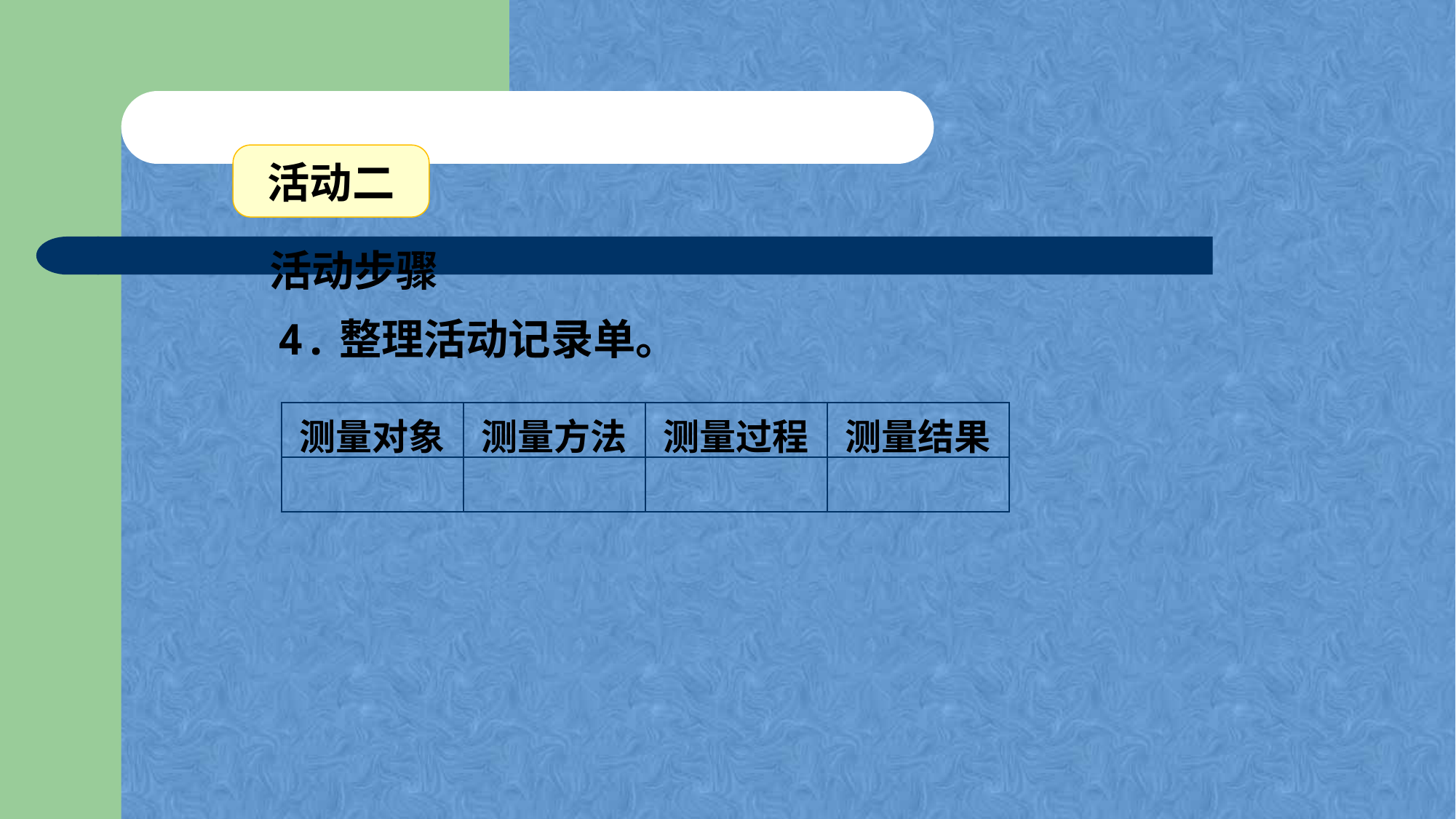

活动二
活动步骤
4.整理活动记录单。
| 测量对象 | 测量方法 | 测量过程 | 测量结果 |
| --- | --- | --- | --- |
|  |  |  |  |